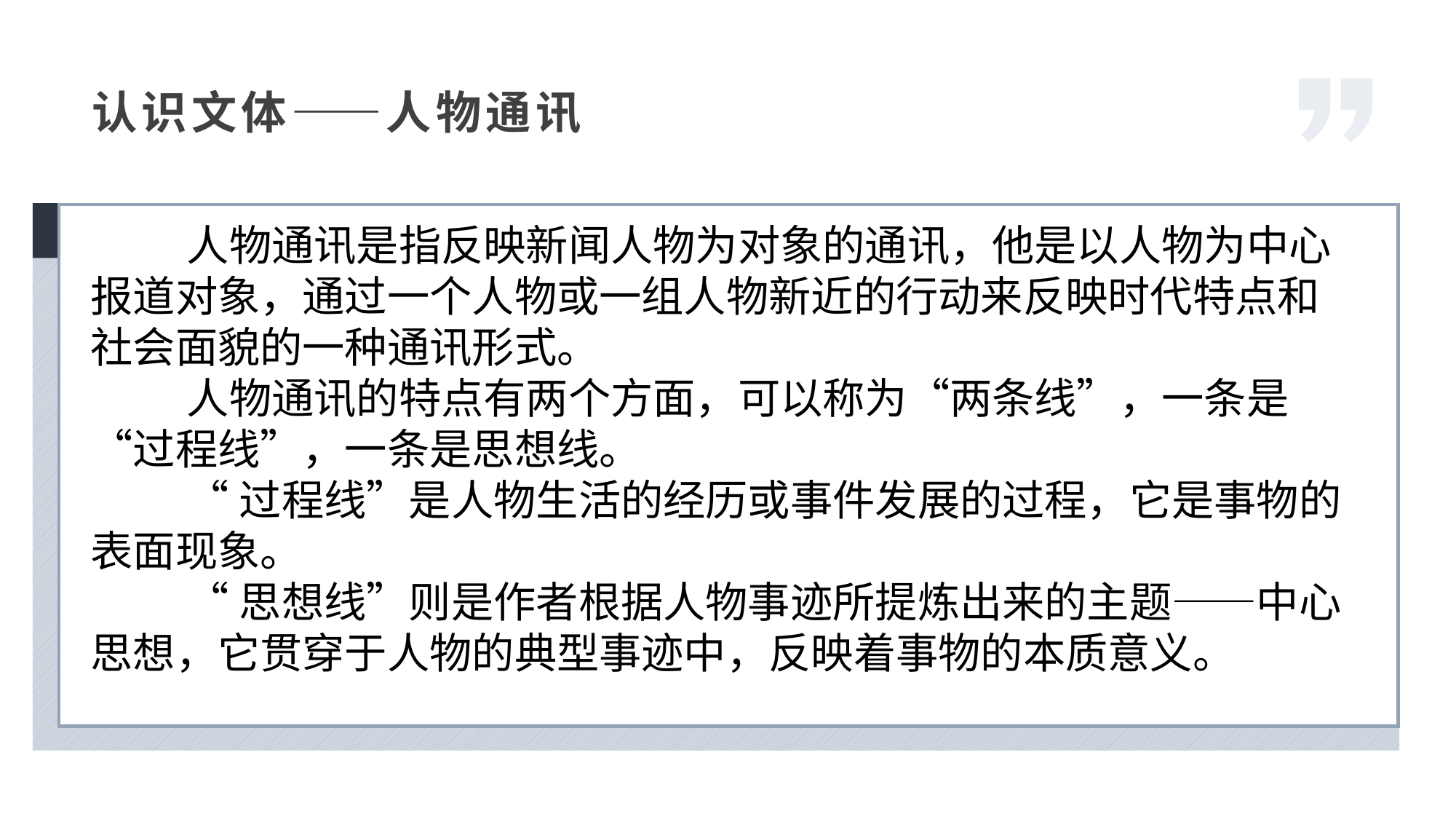

认识文体——人物通讯

人物通讯是指反映新闻人物为对象的通讯，他是以人物为中心报道对象，通过一个人物或一组人物新近的行动来反映时代特点和社会面貌的一种通讯形式。
人物通讯的特点有两个方面，可以称为“两条线”，一条是“过程线”，一条是思想线。
“过程线”是人物生活的经历或事件发展的过程，它是事物的表面现象。
“思想线”则是作者根据人物事迹所提炼出来的主题——中心思想，它贯穿于人物的典型事迹中，反映着事物的本质意义。